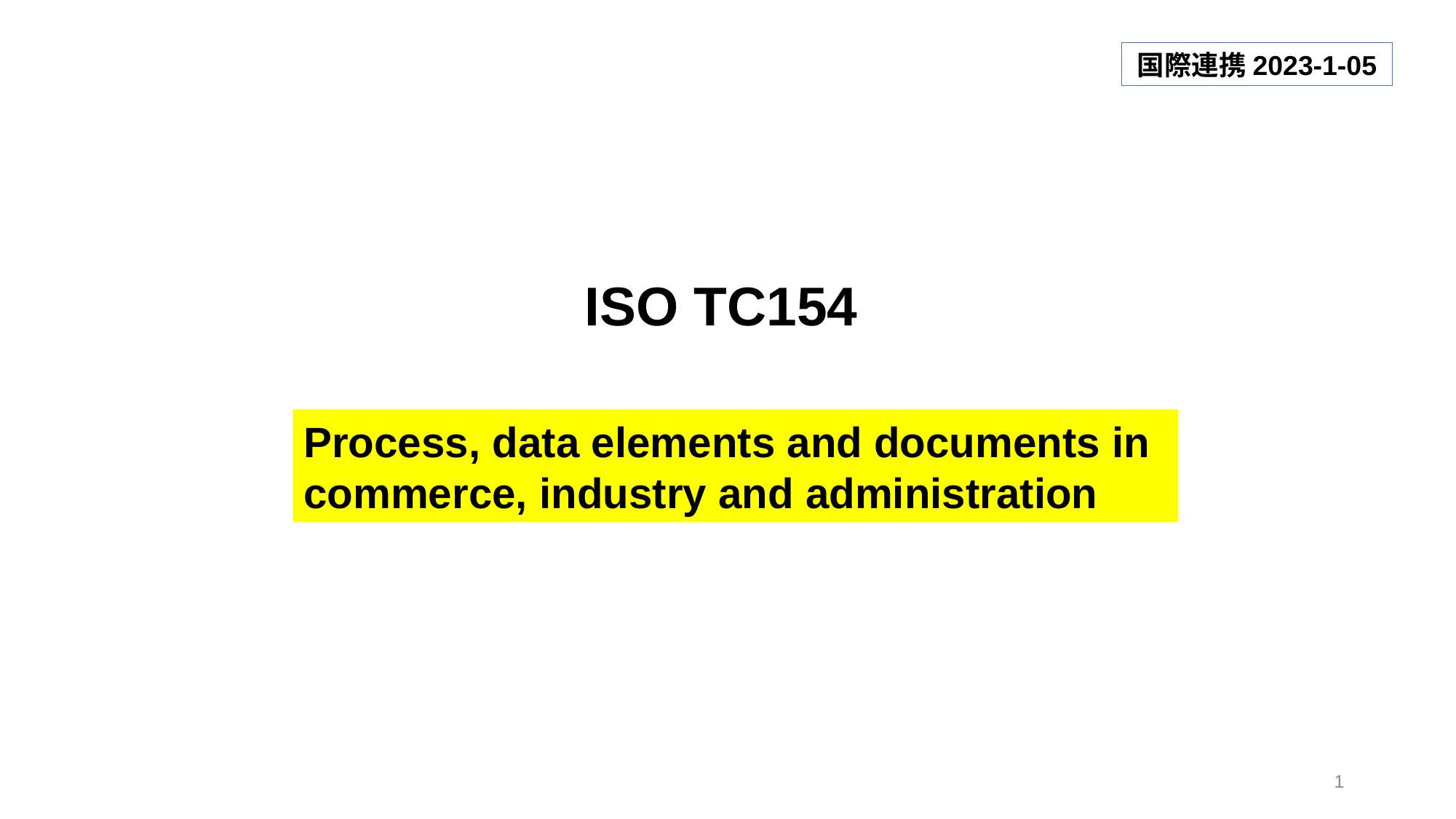

国際連携2023-1-05
ISO TC154
Process, data elements and documents in commerce, industry and administration
1